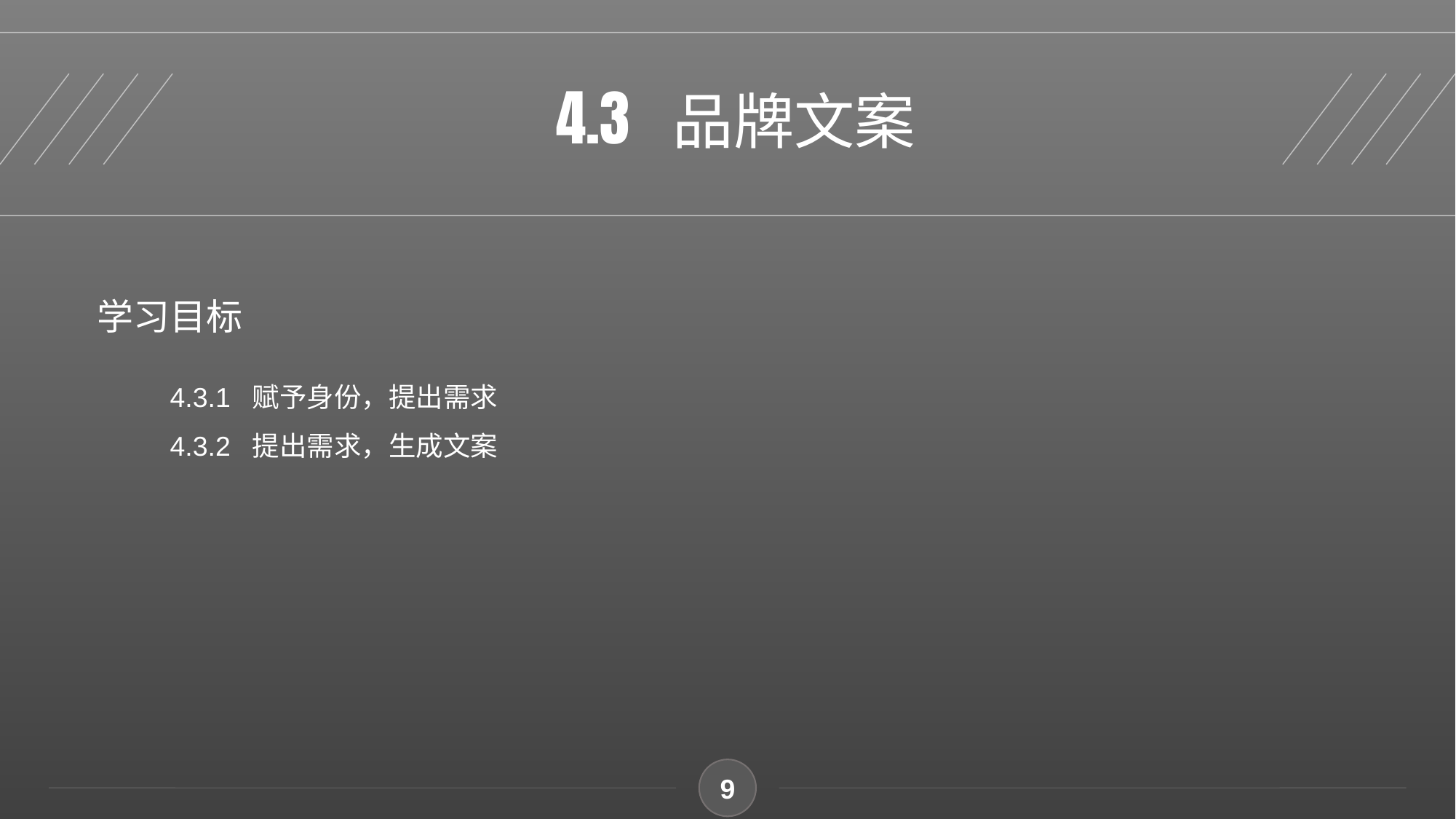

4.3  品牌文案

学习目标
4.3.1  赋予身份，提出需求
4.3.2  提出需求，生成文案